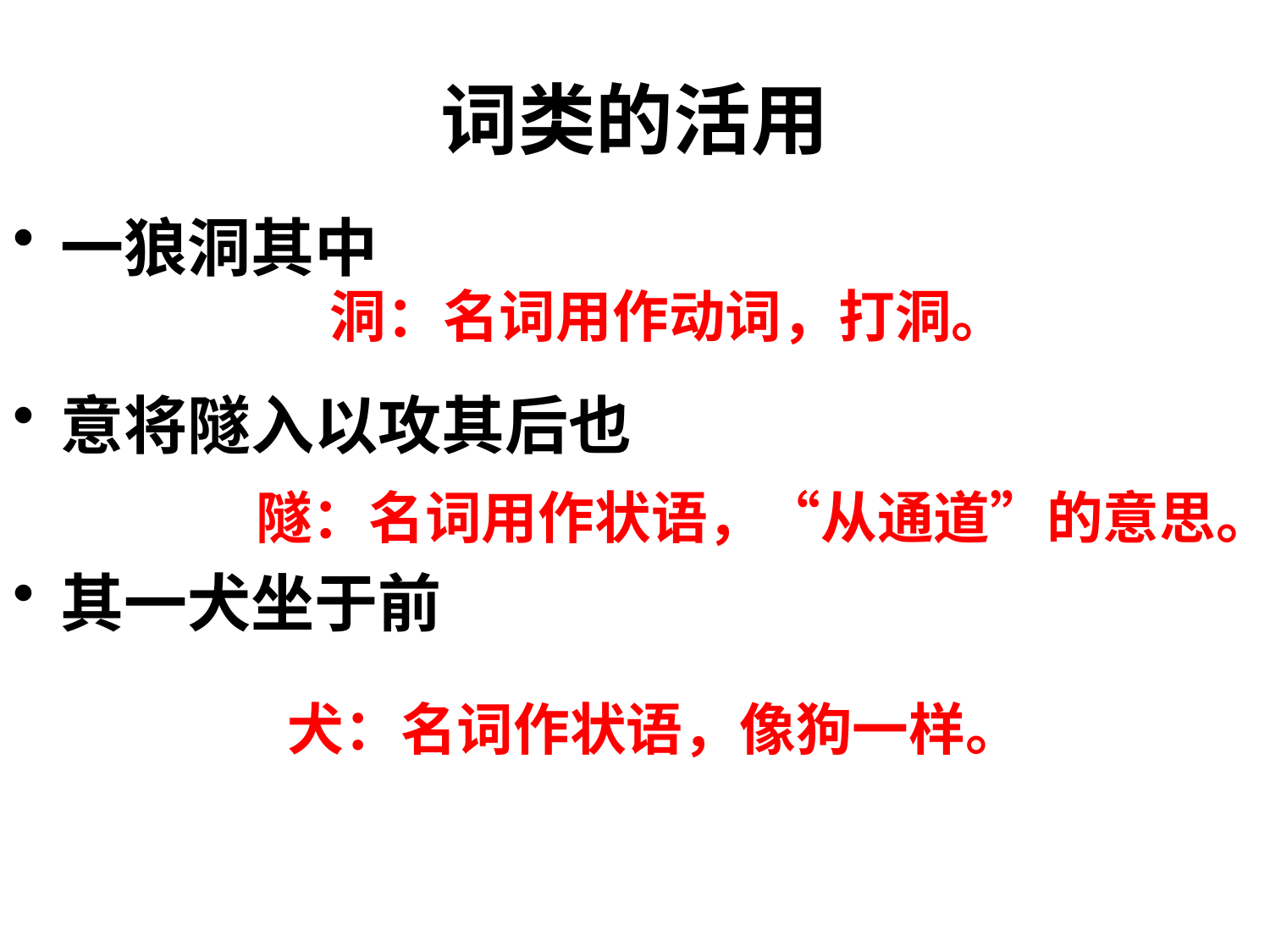

# 词类的活用
一狼洞其中

意将隧入以攻其后也

其一犬坐于前
洞：名词用作动词，打洞。
隧：名词用作状语，“从通道”的意思。
犬：名词作状语，像狗一样。